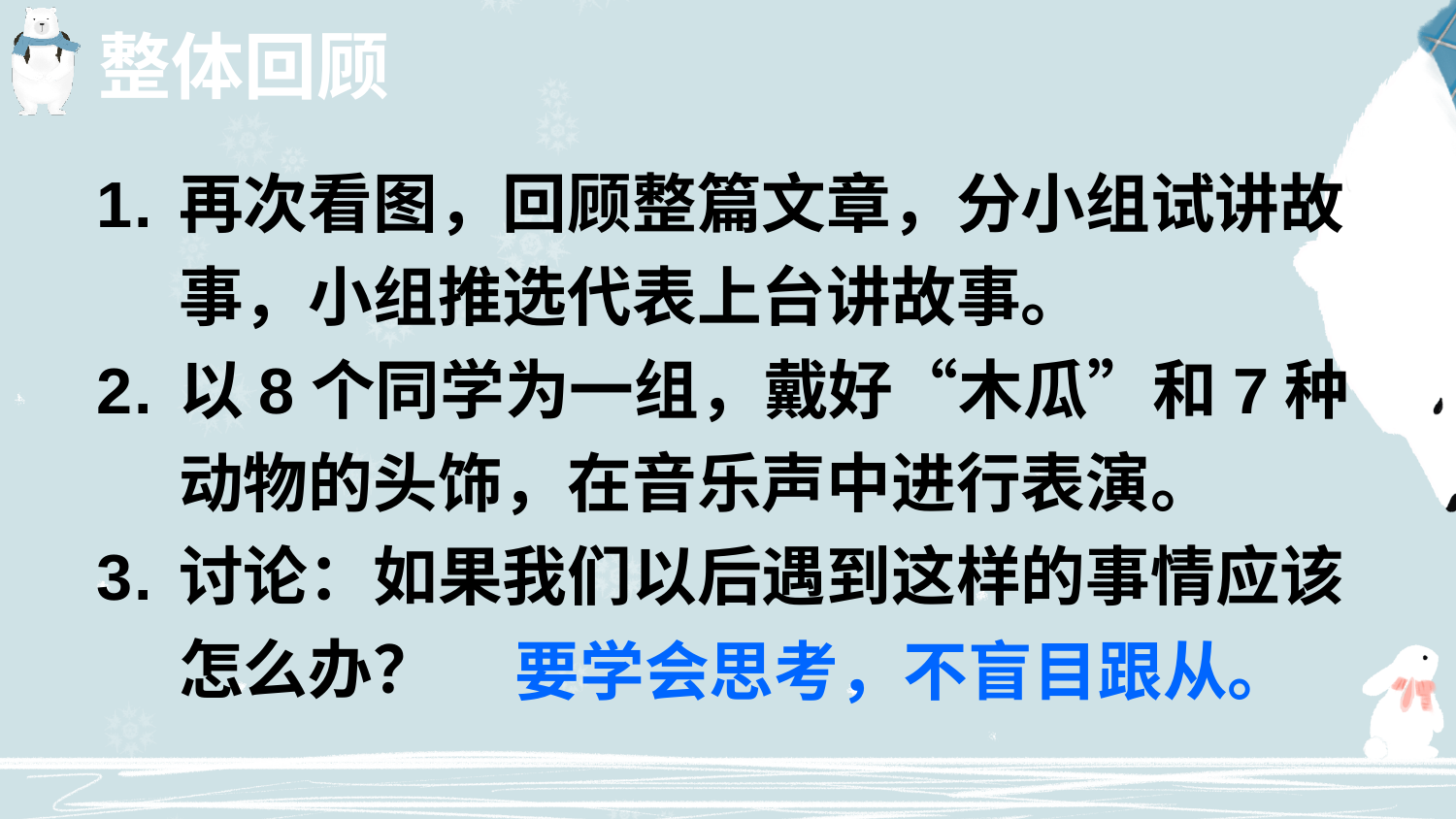

整体回顾
再次看图，回顾整篇文章，分小组试讲故事，小组推选代表上台讲故事。
以8个同学为一组，戴好“木瓜”和7种动物的头饰，在音乐声中进行表演。
讨论：如果我们以后遇到这样的事情应该怎么办？
要学会思考，不盲目跟从。